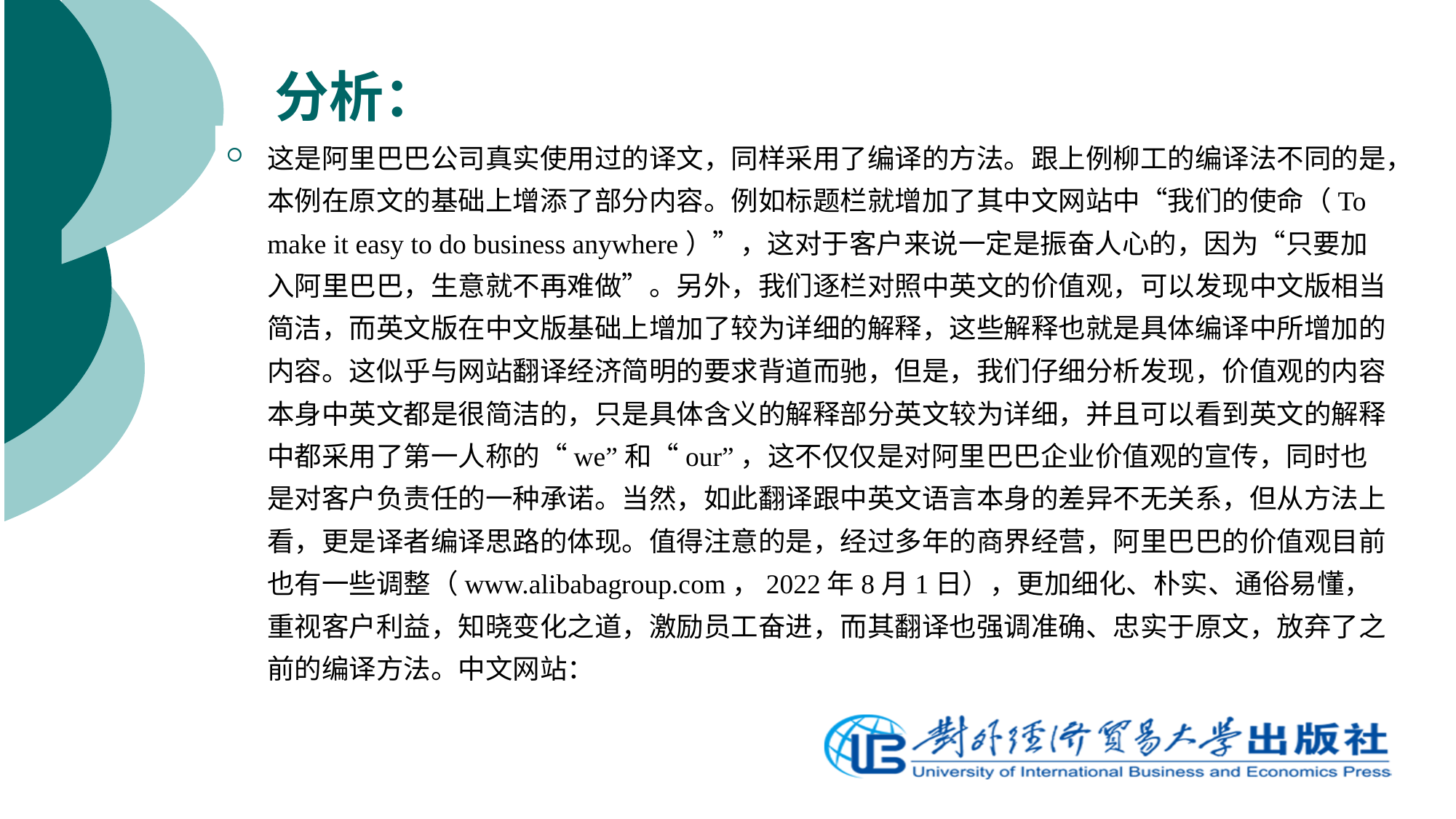

# 分析：
这是阿里巴巴公司真实使用过的译文，同样采用了编译的方法。跟上例柳工的编译法不同的是，本例在原文的基础上增添了部分内容。例如标题栏就增加了其中文网站中“我们的使命（To make it easy to do business anywhere）”，这对于客户来说一定是振奋人心的，因为“只要加入阿里巴巴，生意就不再难做”。另外，我们逐栏对照中英文的价值观，可以发现中文版相当简洁，而英文版在中文版基础上增加了较为详细的解释，这些解释也就是具体编译中所增加的内容。这似乎与网站翻译经济简明的要求背道而驰，但是，我们仔细分析发现，价值观的内容本身中英文都是很简洁的，只是具体含义的解释部分英文较为详细，并且可以看到英文的解释中都采用了第一人称的“we”和“our”，这不仅仅是对阿里巴巴企业价值观的宣传，同时也是对客户负责任的一种承诺。当然，如此翻译跟中英文语言本身的差异不无关系，但从方法上看，更是译者编译思路的体现。值得注意的是，经过多年的商界经营，阿里巴巴的价值观目前也有一些调整（www.alibabagroup.com，2022年8月1日），更加细化、朴实、通俗易懂，重视客户利益，知晓变化之道，激励员工奋进，而其翻译也强调准确、忠实于原文，放弃了之前的编译方法。中文网站：